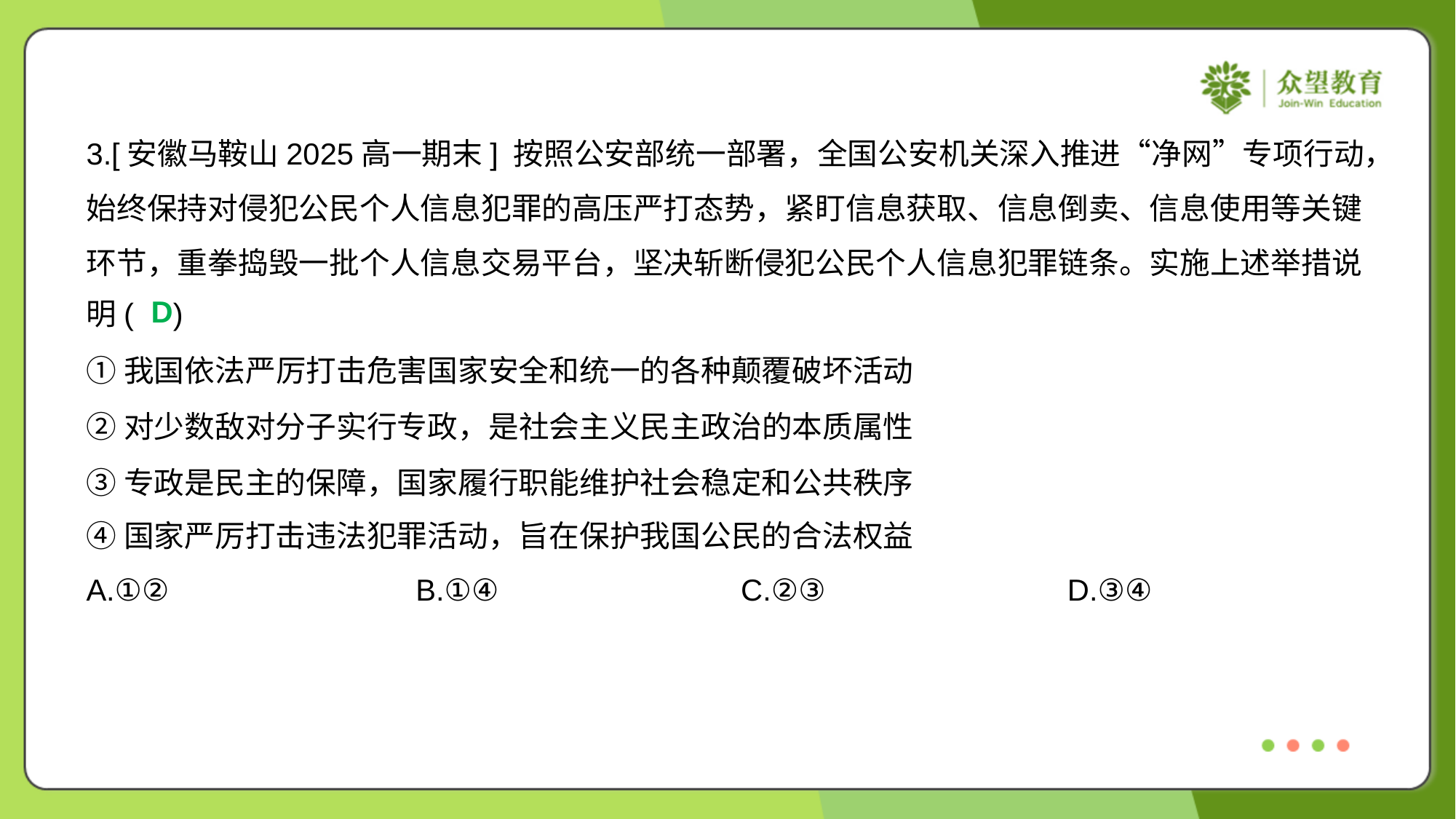

3.[安徽马鞍山2025高一期末] 按照公安部统一部署，全国公安机关深入推进“净网”专项行动，
始终保持对侵犯公民个人信息犯罪的高压严打态势，紧盯信息获取、信息倒卖、信息使用等关键
环节，重拳捣毁一批个人信息交易平台，坚决斩断侵犯公民个人信息犯罪链条。实施上述举措说
明(     )
D
①我国依法严厉打击危害国家安全和统一的各种颠覆破坏活动
②对少数敌对分子实行专政，是社会主义民主政治的本质属性
③专政是民主的保障，国家履行职能维护社会稳定和公共秩序
④国家严厉打击违法犯罪活动，旨在保护我国公民的合法权益
A.①②	B.①④	C.②③	D.③④